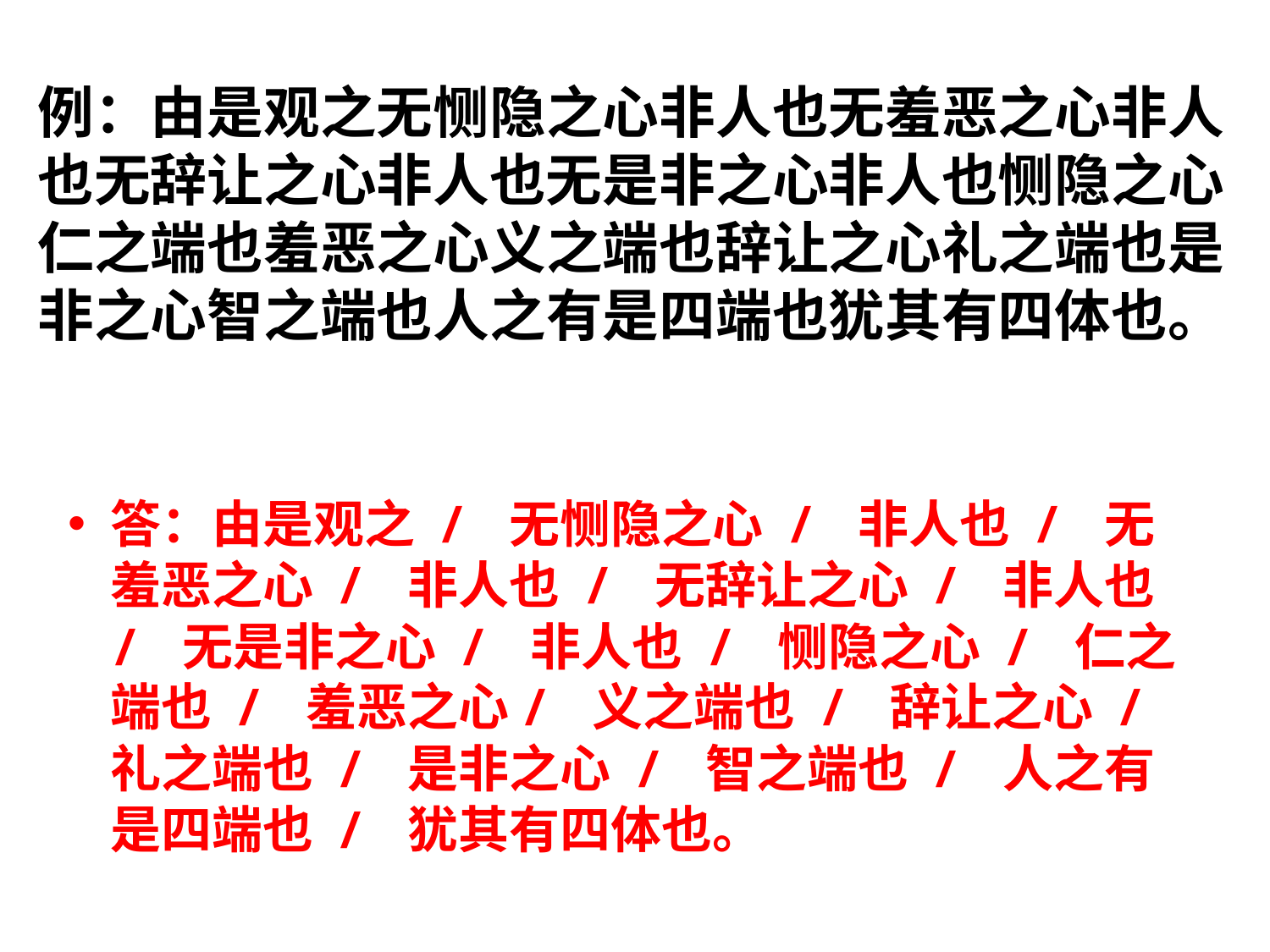

# 例：由是观之无恻隐之心非人也无羞恶之心非人也无辞让之心非人也无是非之心非人也恻隐之心仁之端也羞恶之心义之端也辞让之心礼之端也是非之心智之端也人之有是四端也犹其有四体也。
答：由是观之 / 无恻隐之心 / 非人也 / 无羞恶之心 / 非人也 / 无辞让之心 / 非人也 / 无是非之心 / 非人也 / 恻隐之心 / 仁之端也 / 羞恶之心/ 义之端也 / 辞让之心 / 礼之端也 / 是非之心 / 智之端也 / 人之有是四端也 / 犹其有四体也。